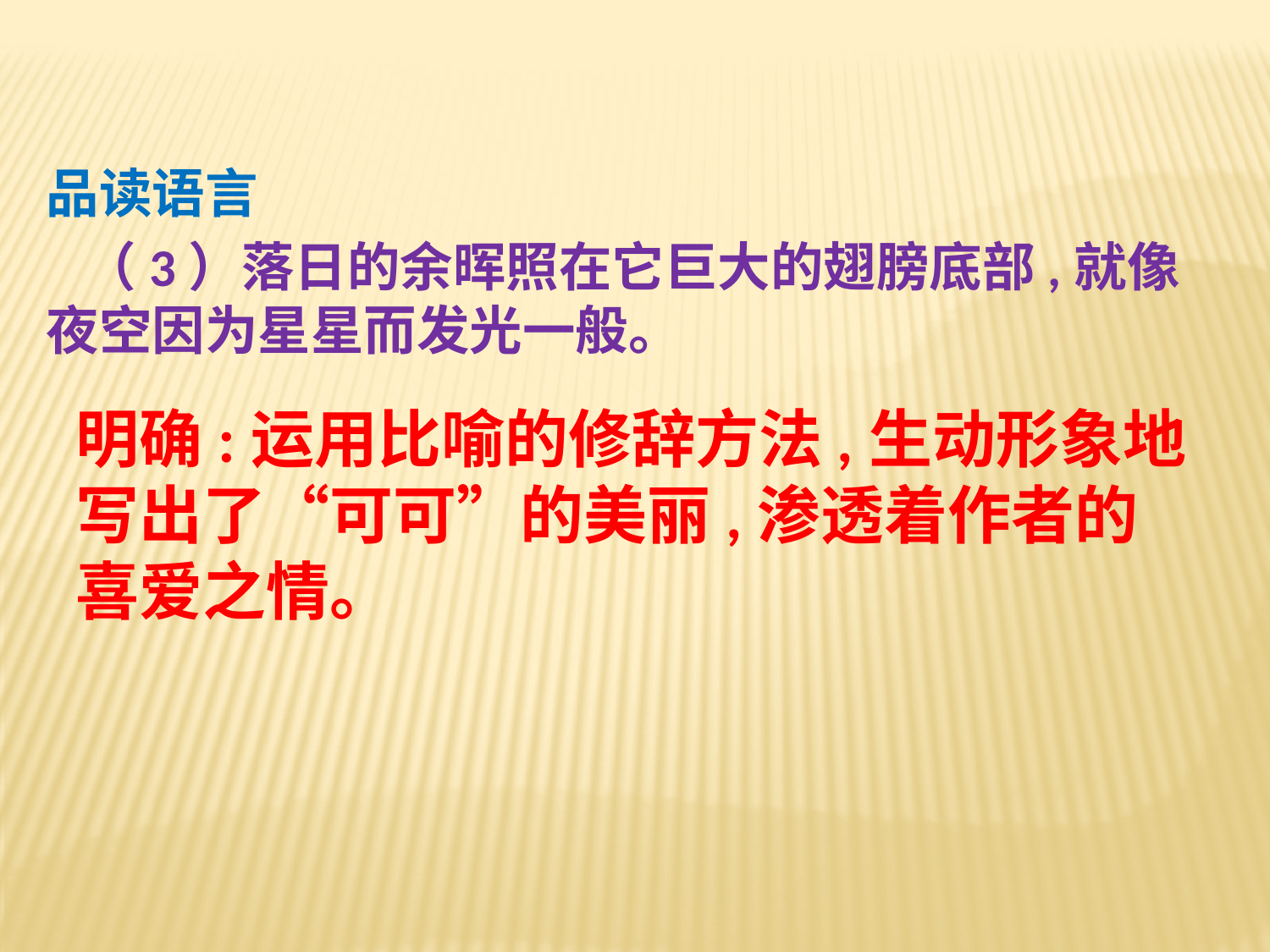

品读语言
（3）落日的余晖照在它巨大的翅膀底部,就像夜空因为星星而发光一般。

明确:运用比喻的修辞方法,生动形象地写出了“可可”的美丽,渗透着作者的喜爱之情。